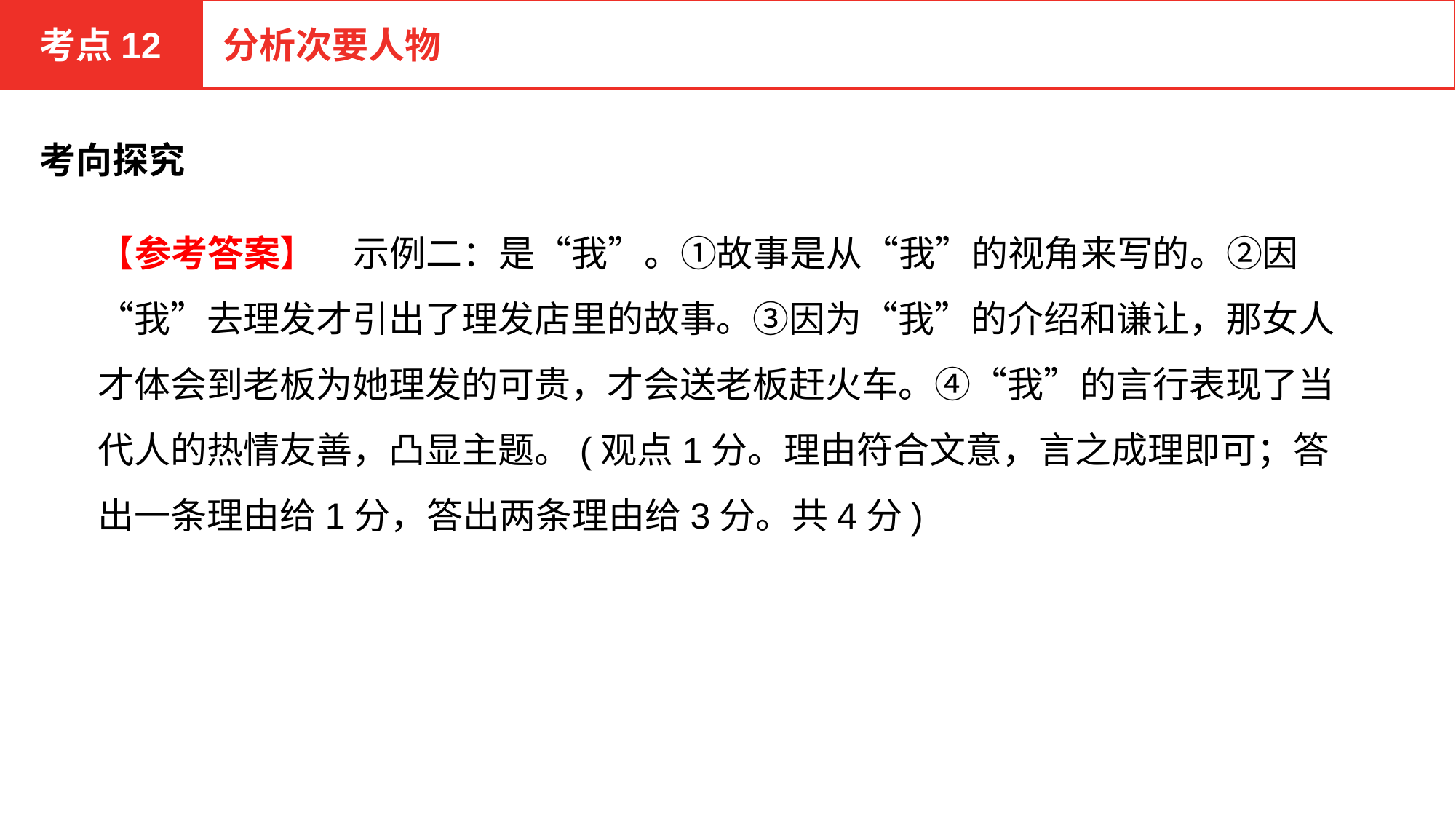

考点12
分析次要人物
考向探究

【参考答案】　示例二：是“我”。①故事是从“我”的视角来写的。②因“我”去理发才引出了理发店里的故事。③因为“我”的介绍和谦让，那女人才体会到老板为她理发的可贵，才会送老板赶火车。④“我”的言行表现了当代人的热情友善，凸显主题。(观点1分。理由符合文意，言之成理即可；答出一条理由给1分，答出两条理由给3分。共4分)